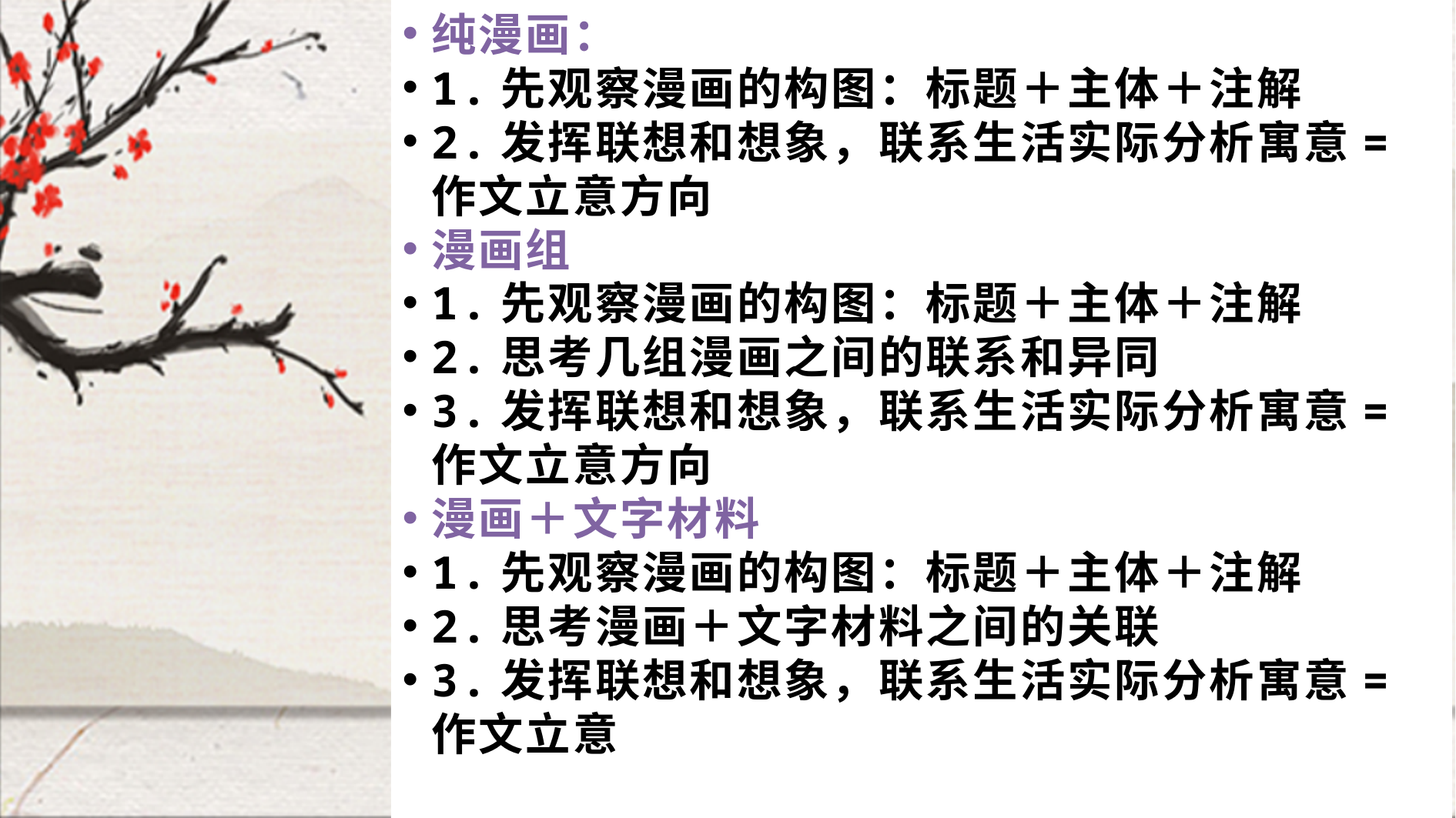

纯漫画：
1.先观察漫画的构图：标题＋主体＋注解
2.发挥联想和想象，联系生活实际分析寓意=作文立意方向
漫画组
1.先观察漫画的构图：标题＋主体＋注解
2.思考几组漫画之间的联系和异同
3.发挥联想和想象，联系生活实际分析寓意=作文立意方向
漫画＋文字材料
1.先观察漫画的构图：标题＋主体＋注解
2.思考漫画＋文字材料之间的关联
3.发挥联想和想象，联系生活实际分析寓意=作文立意